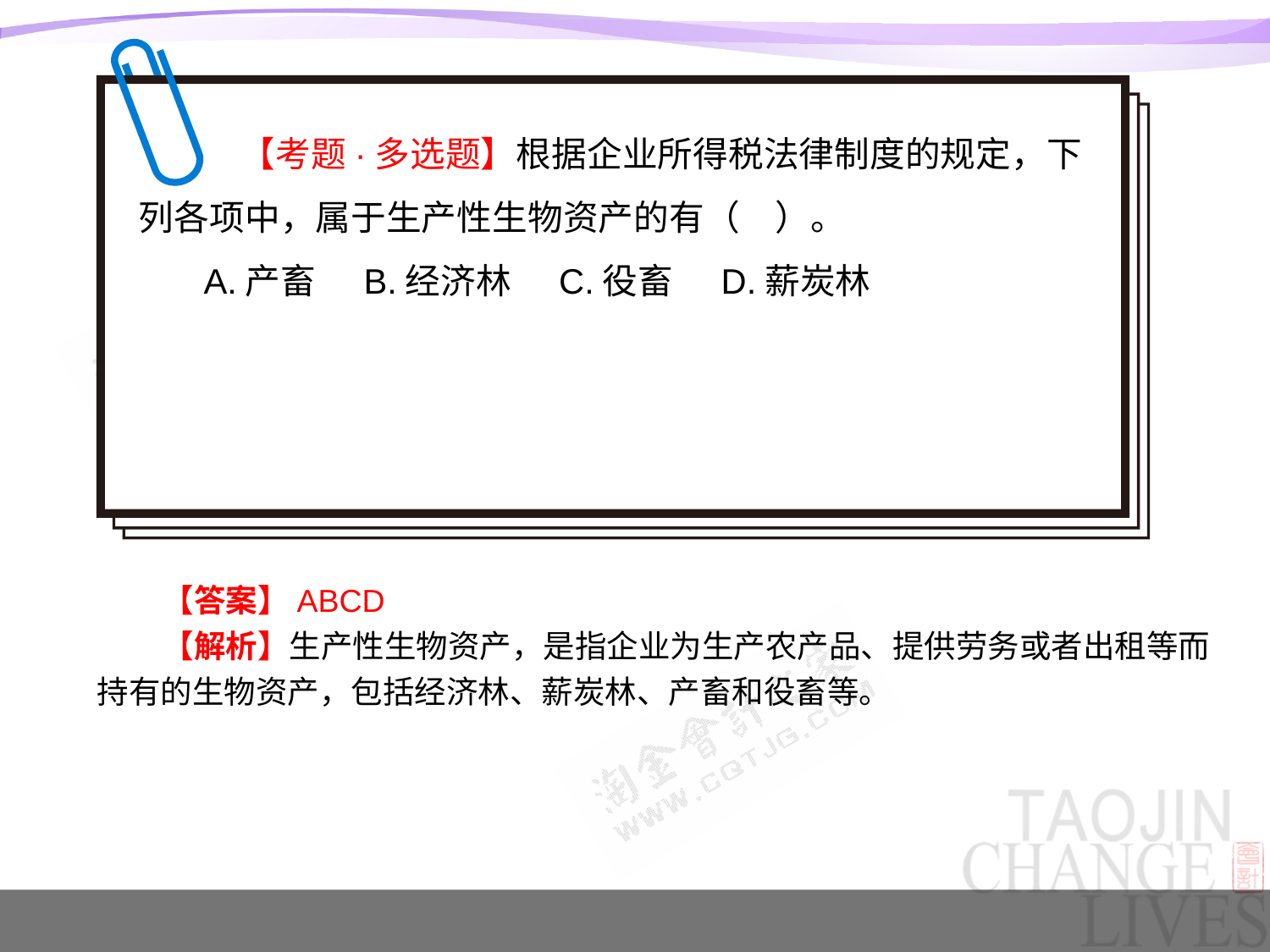

【考题·多选题】根据企业所得税法律制度的规定，下列各项中，属于生产性生物资产的有（　）。
A.产畜     B.经济林     C.役畜     D.薪炭林

【答案】ABCD
【解析】生产性生物资产，是指企业为生产农产品、提供劳务或者出租等而持有的生物资产，包括经济林、薪炭林、产畜和役畜等。